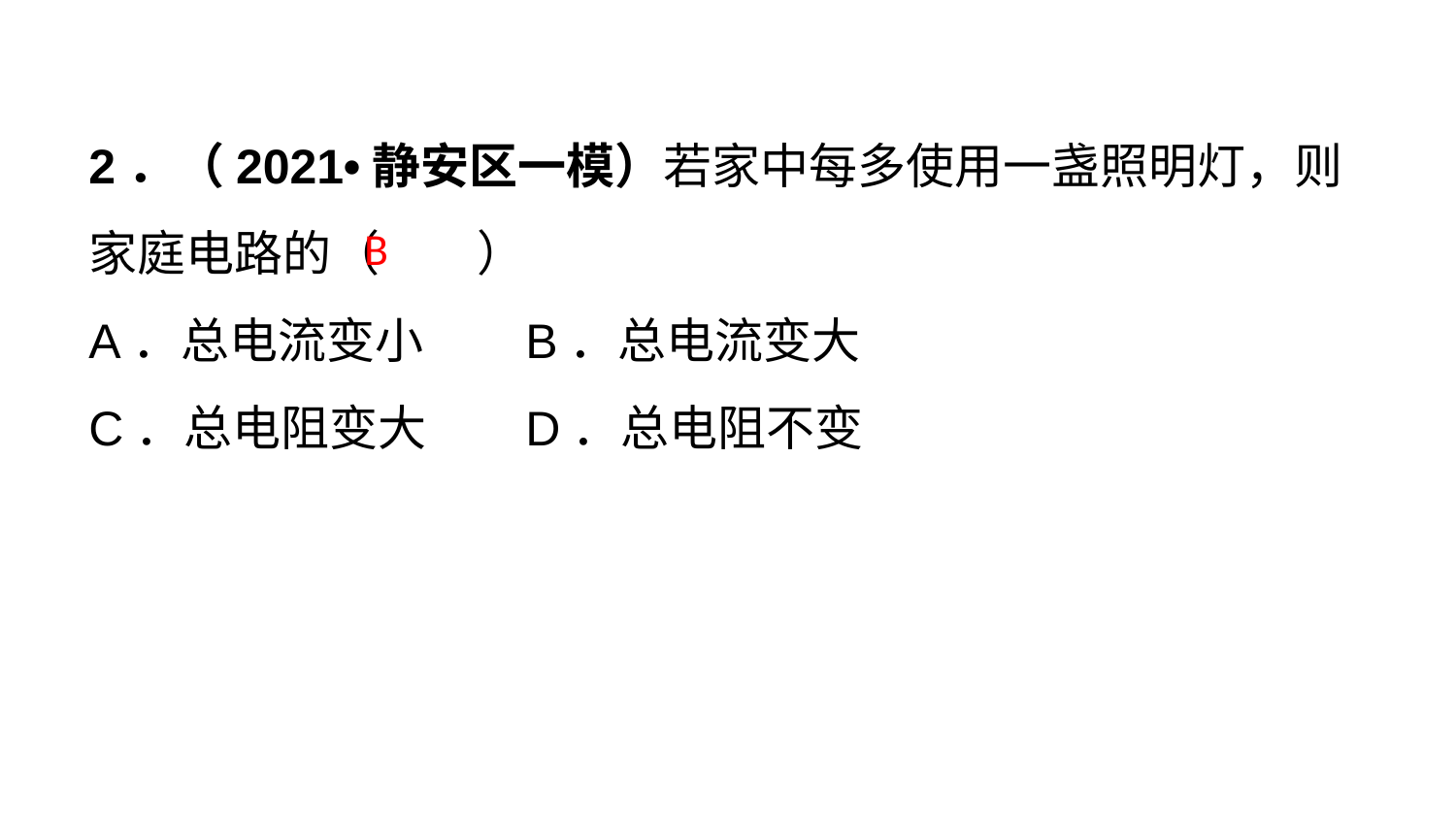

2．（2021•静安区一模）若家中每多使用一盏照明灯，则家庭电路的（　　）
A．总电流变小	B．总电流变大
C．总电阻变大	D．总电阻不变
B